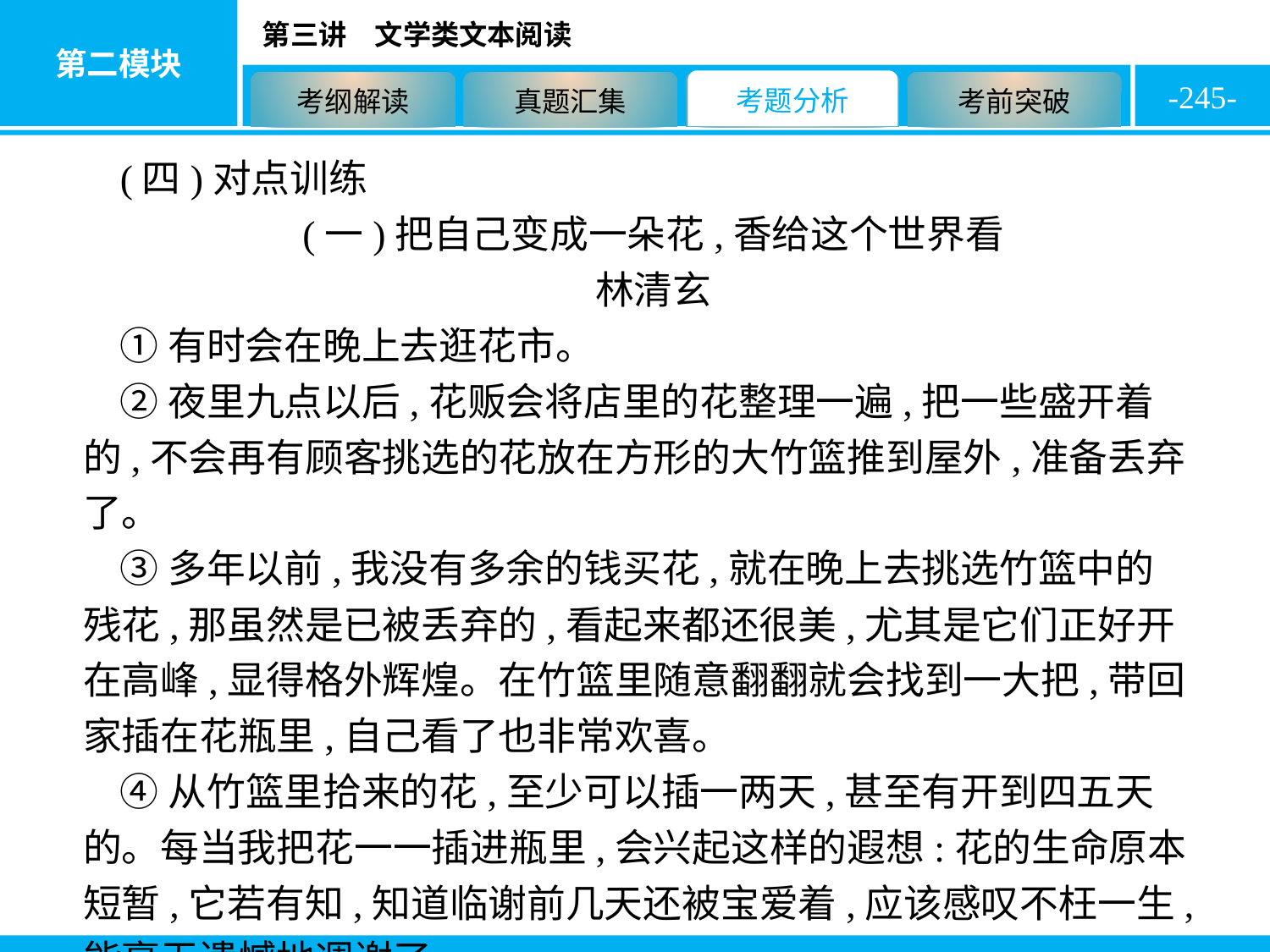

-245-
(四)对点训练
(一)把自己变成一朵花,香给这个世界看
林清玄
①有时会在晚上去逛花市。
②夜里九点以后,花贩会将店里的花整理一遍,把一些盛开着的,不会再有顾客挑选的花放在方形的大竹篮推到屋外,准备丢弃了。
③多年以前,我没有多余的钱买花,就在晚上去挑选竹篮中的残花,那虽然是已被丢弃的,看起来都还很美,尤其是它们正好开在高峰,显得格外辉煌。在竹篮里随意翻翻就会找到一大把,带回家插在花瓶里,自己看了也非常欢喜。
④从竹篮里拾来的花,至少可以插一两天,甚至有开到四五天的。每当我把花一一插进瓶里,会兴起这样的遐想:花的生命原本短暂,它若有知,知道临谢前几天还被宝爱着,应该感叹不枉一生,能毫无遗憾地凋谢了。